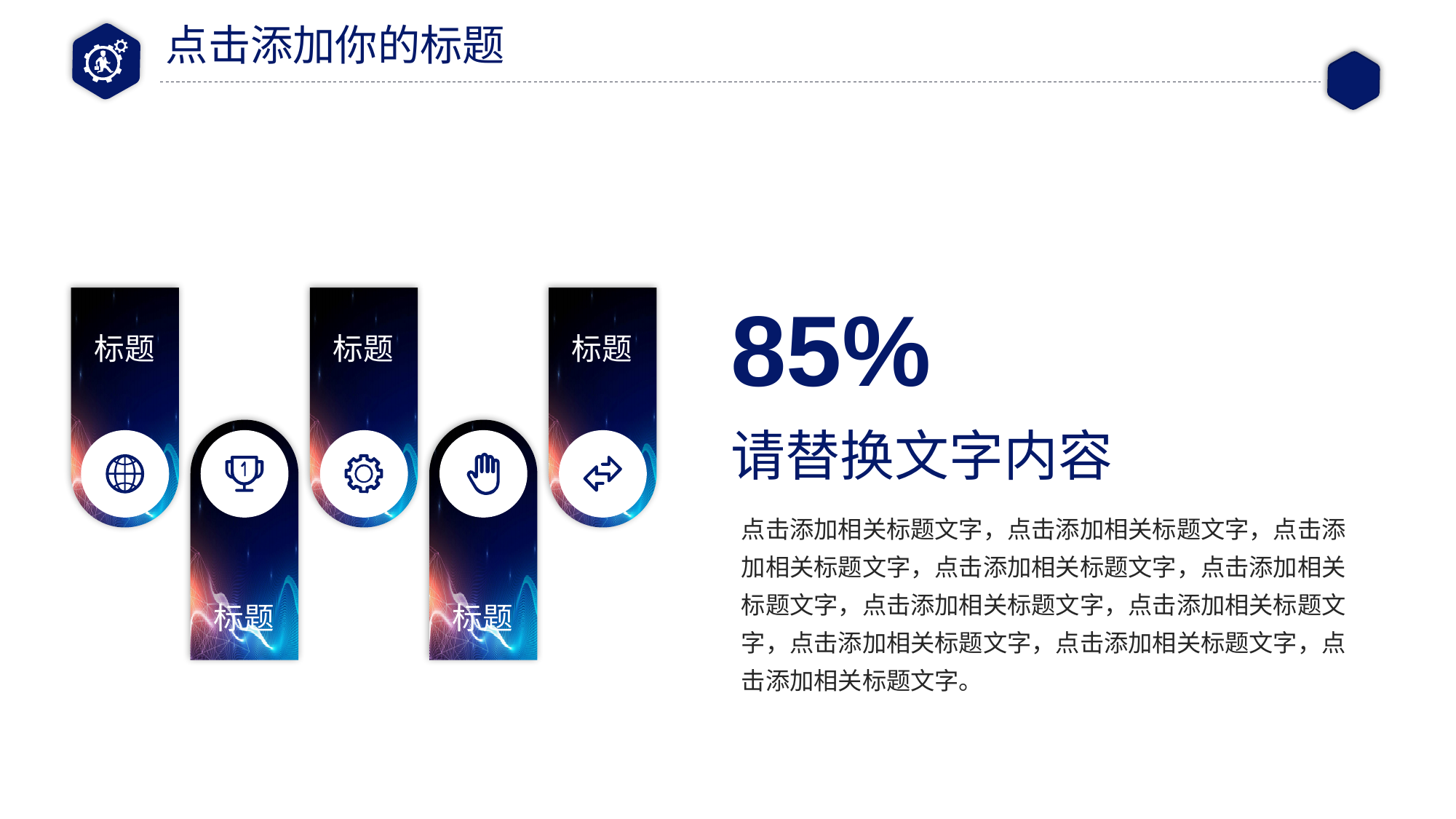

点击添加你的标题

85%

标题

标题

标题

标题

标题
请替换文字内容
点击添加相关标题文字，点击添加相关标题文字，点击添加相关标题文字，点击添加相关标题文字，点击添加相关标题文字，点击添加相关标题文字，点击添加相关标题文字，点击添加相关标题文字，点击添加相关标题文字，点击添加相关标题文字。